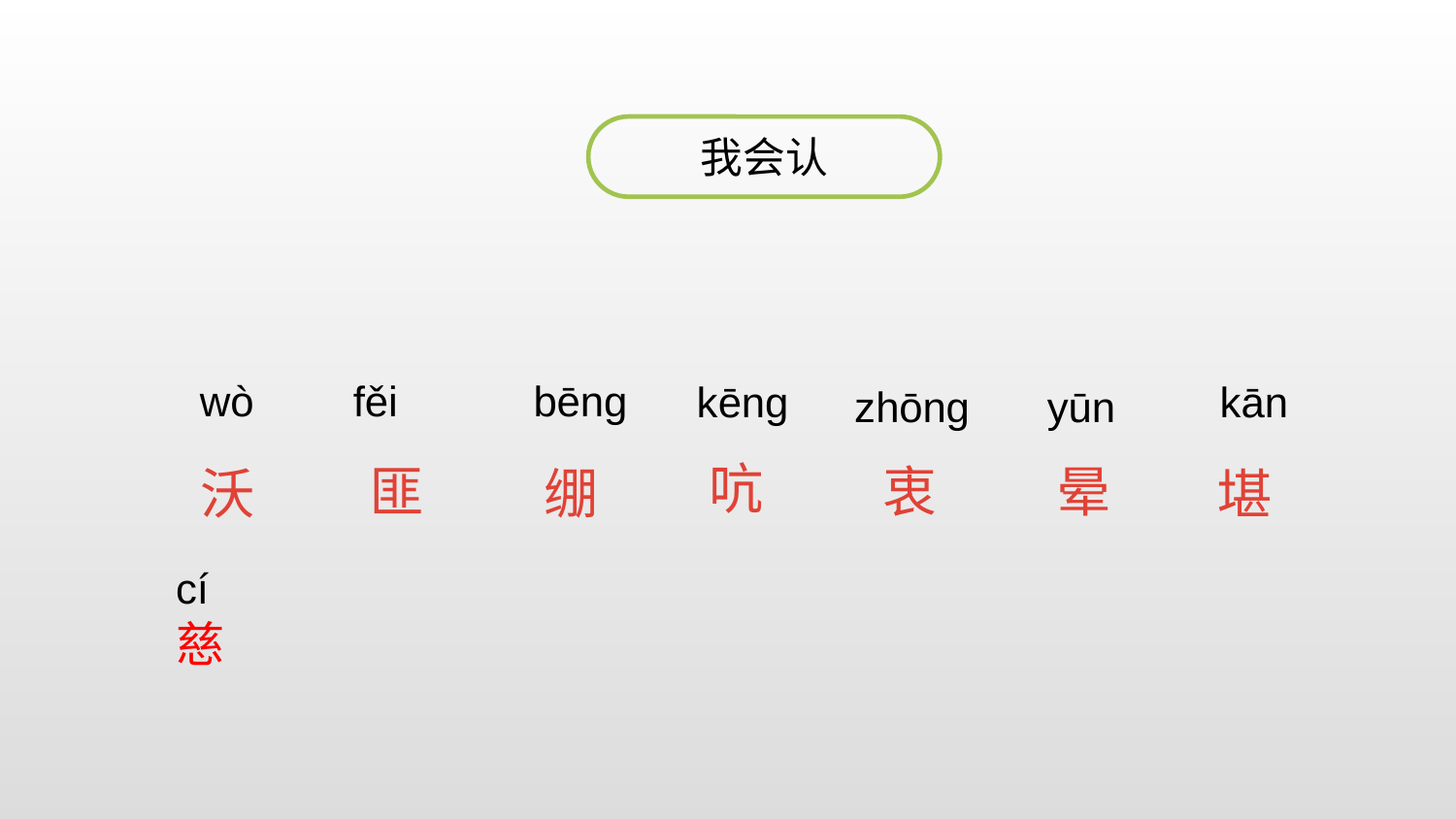

我会认
wò
fěi
bēng
kēng
 kān
zhōng
yūn
吭
匪
衷
晕
沃
绷
堪
cí
慈